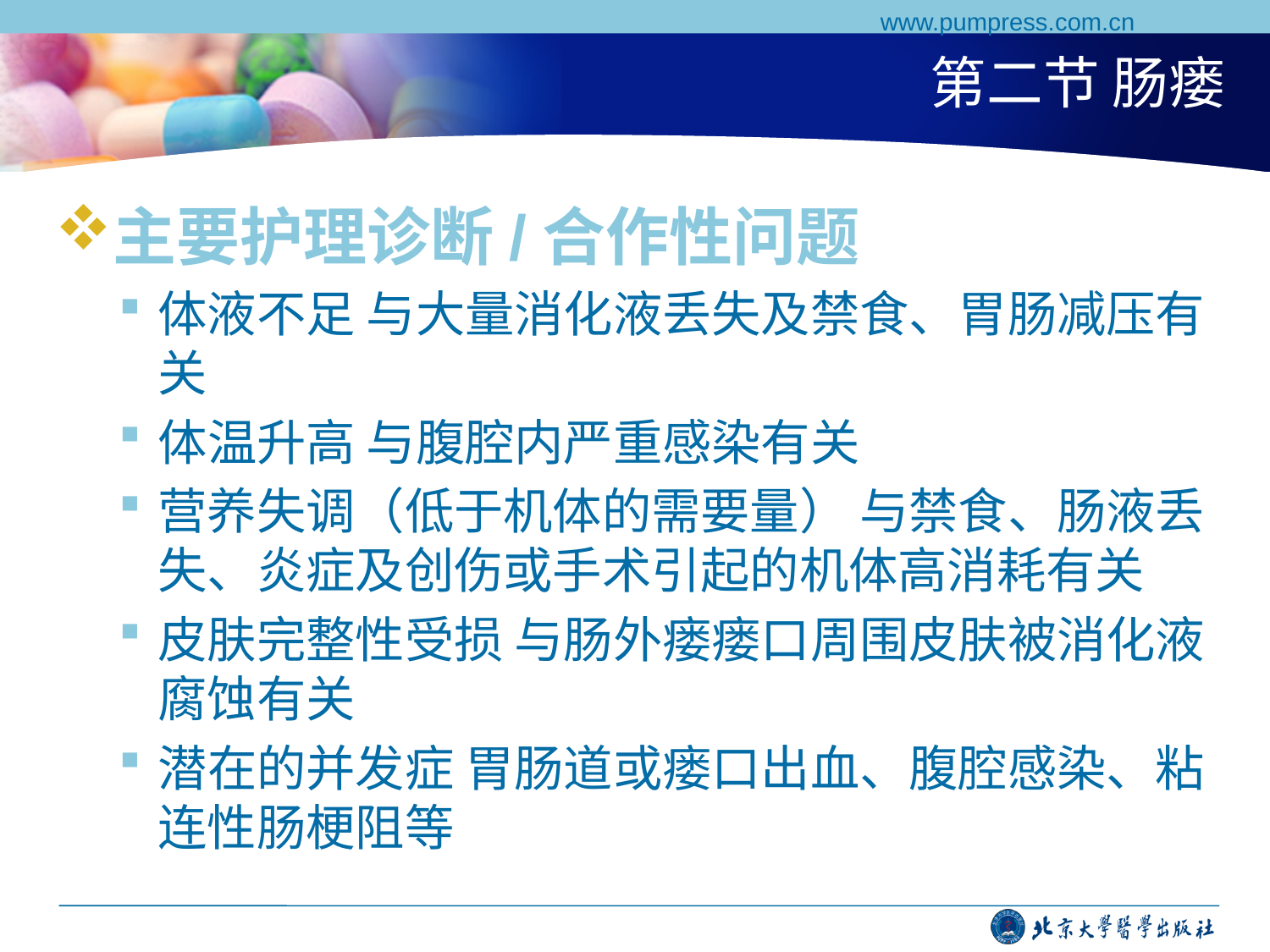

www.pumpress.com.cn
# 第二节 肠瘘
主要护理诊断/合作性问题
体液不足 与大量消化液丢失及禁食、胃肠减压有关
体温升高 与腹腔内严重感染有关
营养失调（低于机体的需要量） 与禁食、肠液丢失、炎症及创伤或手术引起的机体高消耗有关
皮肤完整性受损 与肠外瘘瘘口周围皮肤被消化液腐蚀有关
潜在的并发症 胃肠道或瘘口出血、腹腔感染、粘连性肠梗阻等